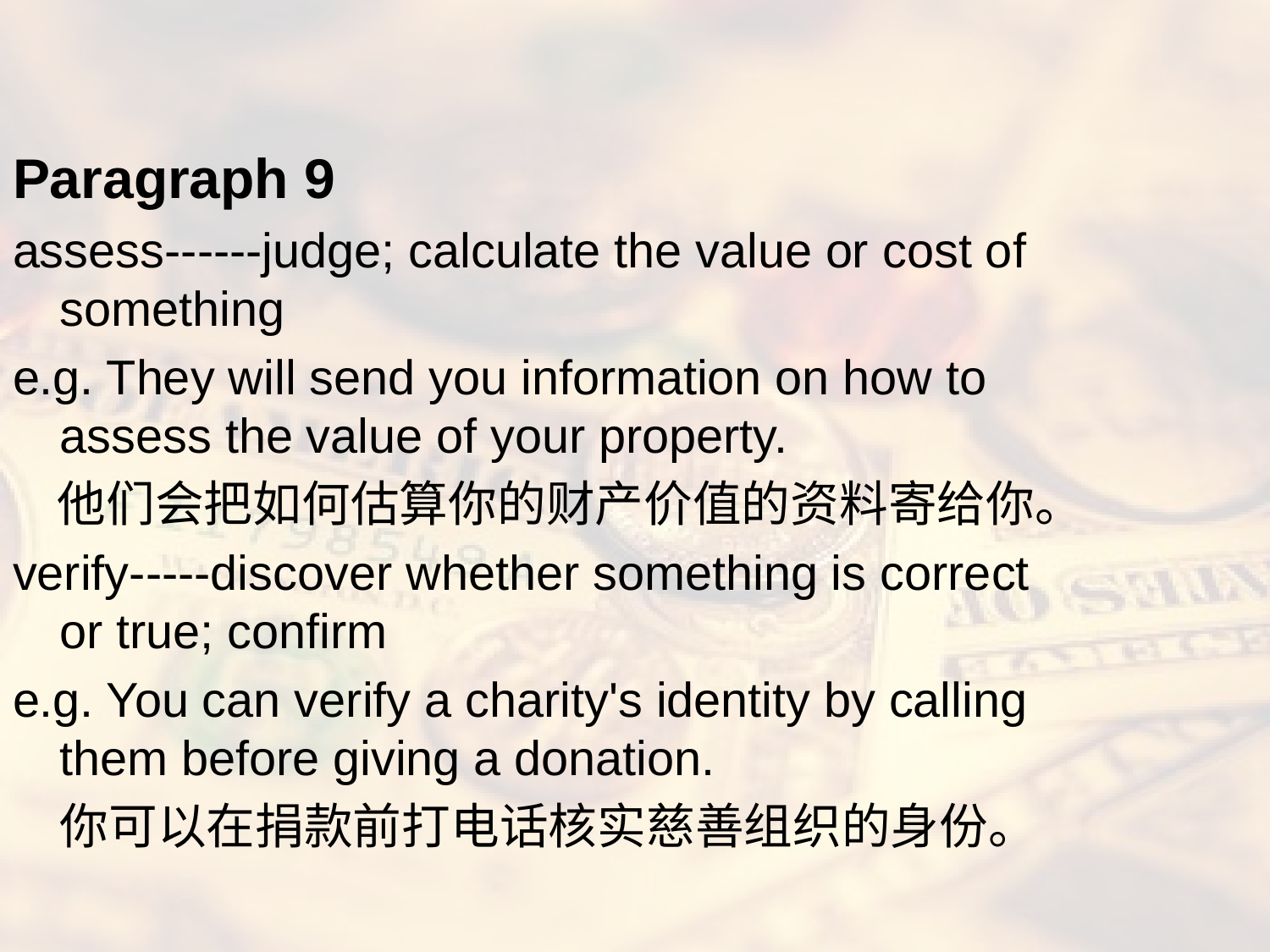

#
Paragraph 9
assess------judge; calculate the value or cost of something
e.g. They will send you information on how to assess the value of your property.
   他们会把如何估算你的财产价值的资料寄给你。
verify-----discover whether something is correct or true; confirm
e.g. You can verify a charity's identity by calling them before giving a donation.
	你可以在捐款前打电话核实慈善组织的身份。